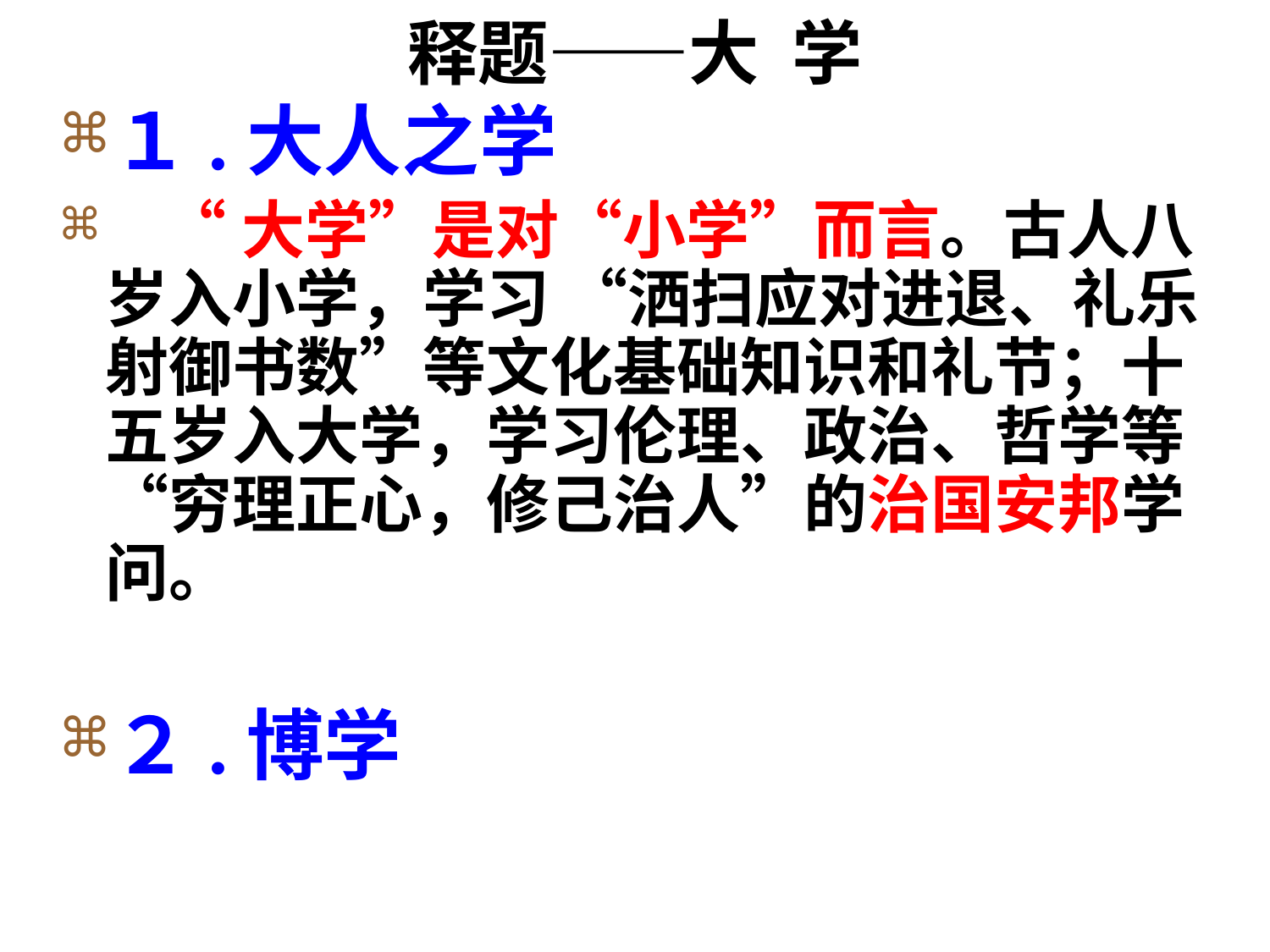

# 释题——大  学
１.大人之学
    “大学”是对“小学”而言。古人八岁入小学，学习 “洒扫应对进退、礼乐射御书数”等文化基础知识和礼节；十五岁入大学，学习伦理、政治、哲学等“穷理正心，修己治人”的治国安邦学问。

２.博学